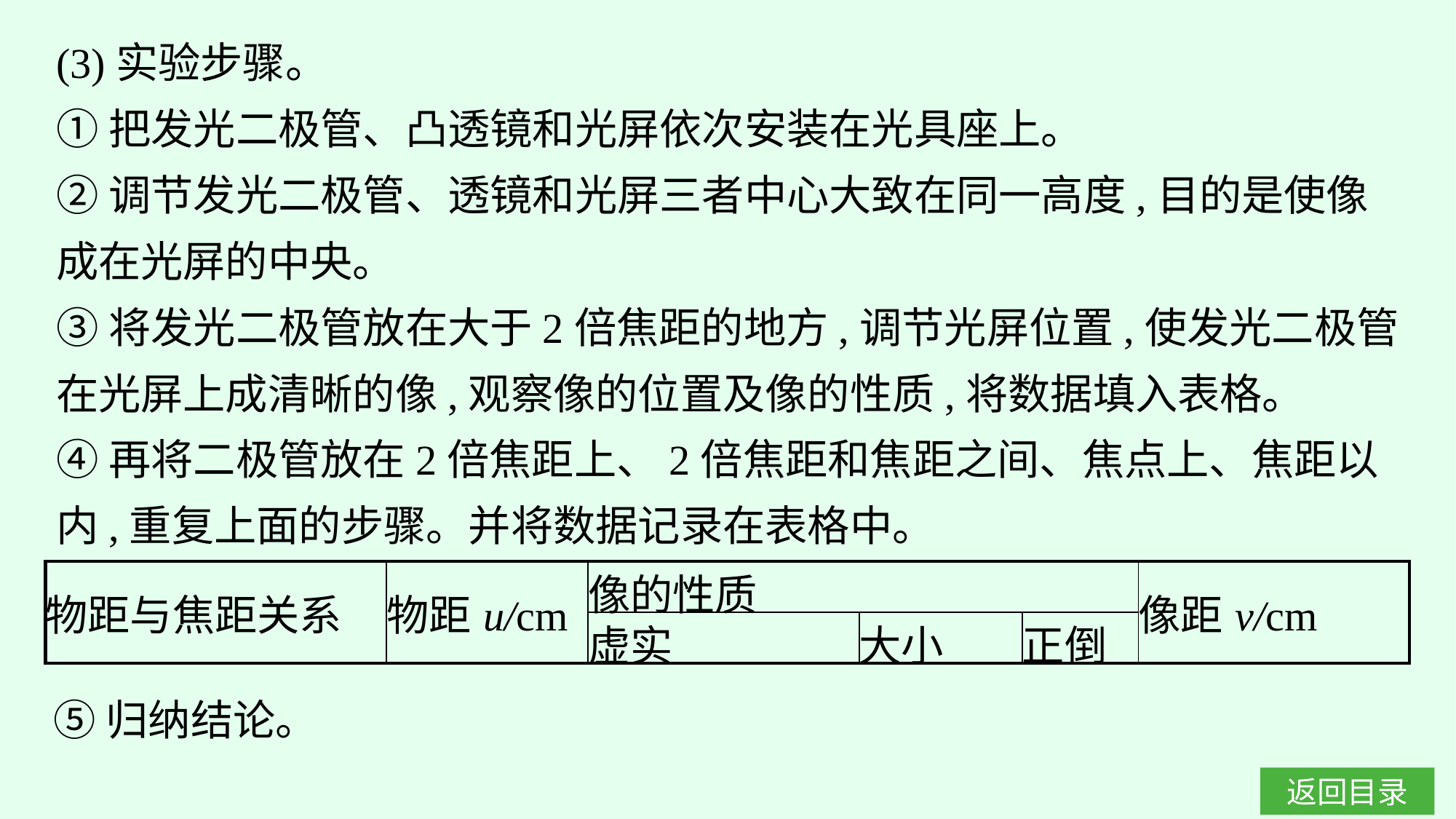

(3)实验步骤。
①把发光二极管、凸透镜和光屏依次安装在光具座上。
②调节发光二极管、透镜和光屏三者中心大致在同一高度,目的是使像成在光屏的中央。
③将发光二极管放在大于2倍焦距的地方,调节光屏位置,使发光二极管在光屏上成清晰的像,观察像的位置及像的性质,将数据填入表格。
④再将二极管放在2倍焦距上、2倍焦距和焦距之间、焦点上、焦距以内,重复上面的步骤。并将数据记录在表格中。
| 物距与焦距关系 | 物距u/cm | 像的性质 |  |  | 像距v/cm |
| --- | --- | --- | --- | --- | --- |
|  |  | 虚实 | 大小 | 正倒 |  |
⑤归纳结论。